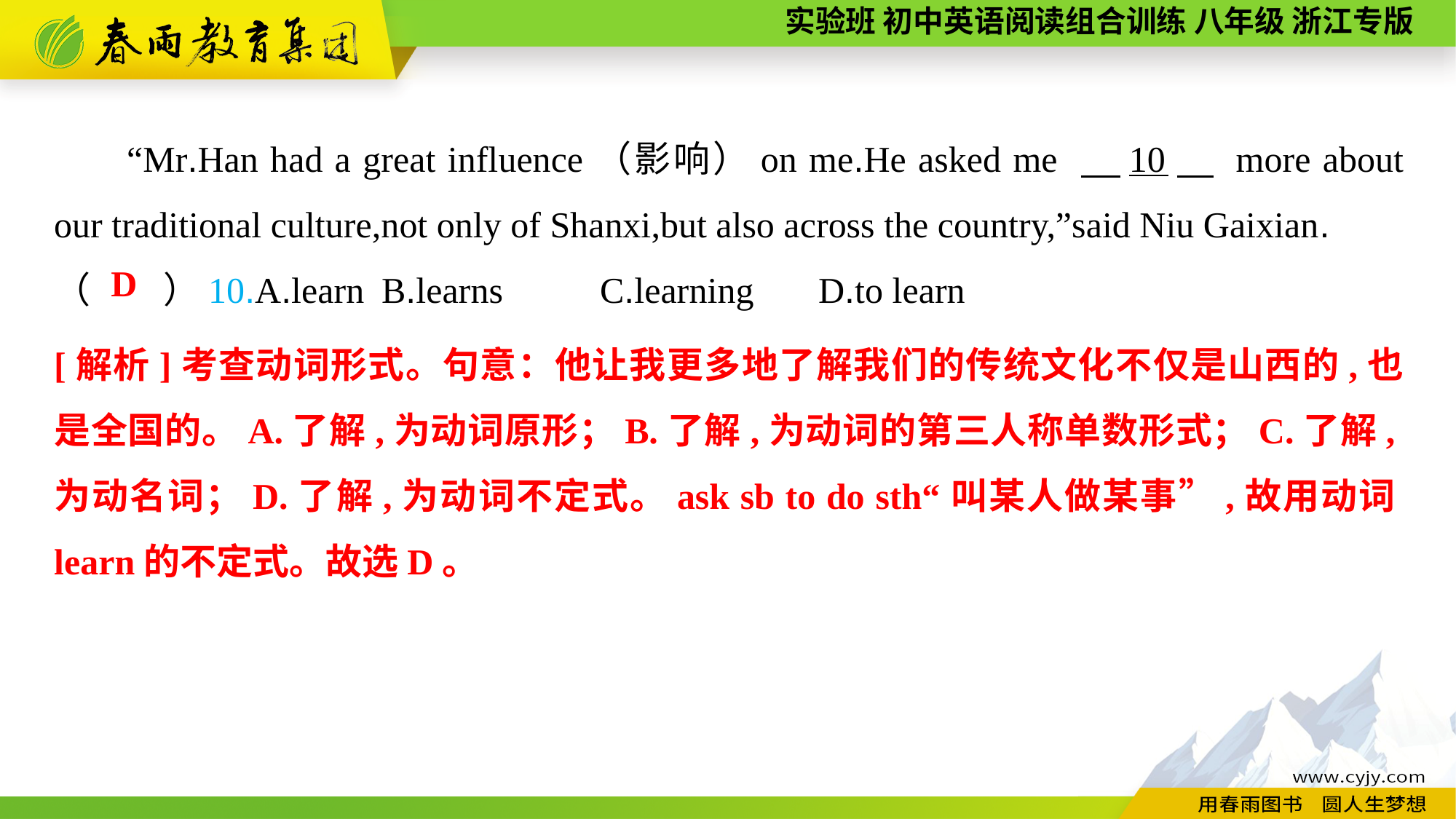

“Mr.Han had a great influence（影响）on me.He asked me 　10　 more about our traditional culture,not only of Shanxi,but also across the country,”said Niu Gaixian.
（　　）10.A.learn	B.learns	C.learning	D.to learn
D
[解析]考查动词形式。句意：他让我更多地了解我们的传统文化不仅是山西的,也是全国的。A.了解,为动词原形；B.了解,为动词的第三人称单数形式；C.了解,为动名词；D.了解,为动词不定式。ask sb to do sth“叫某人做某事”,故用动词learn的不定式。故选D。